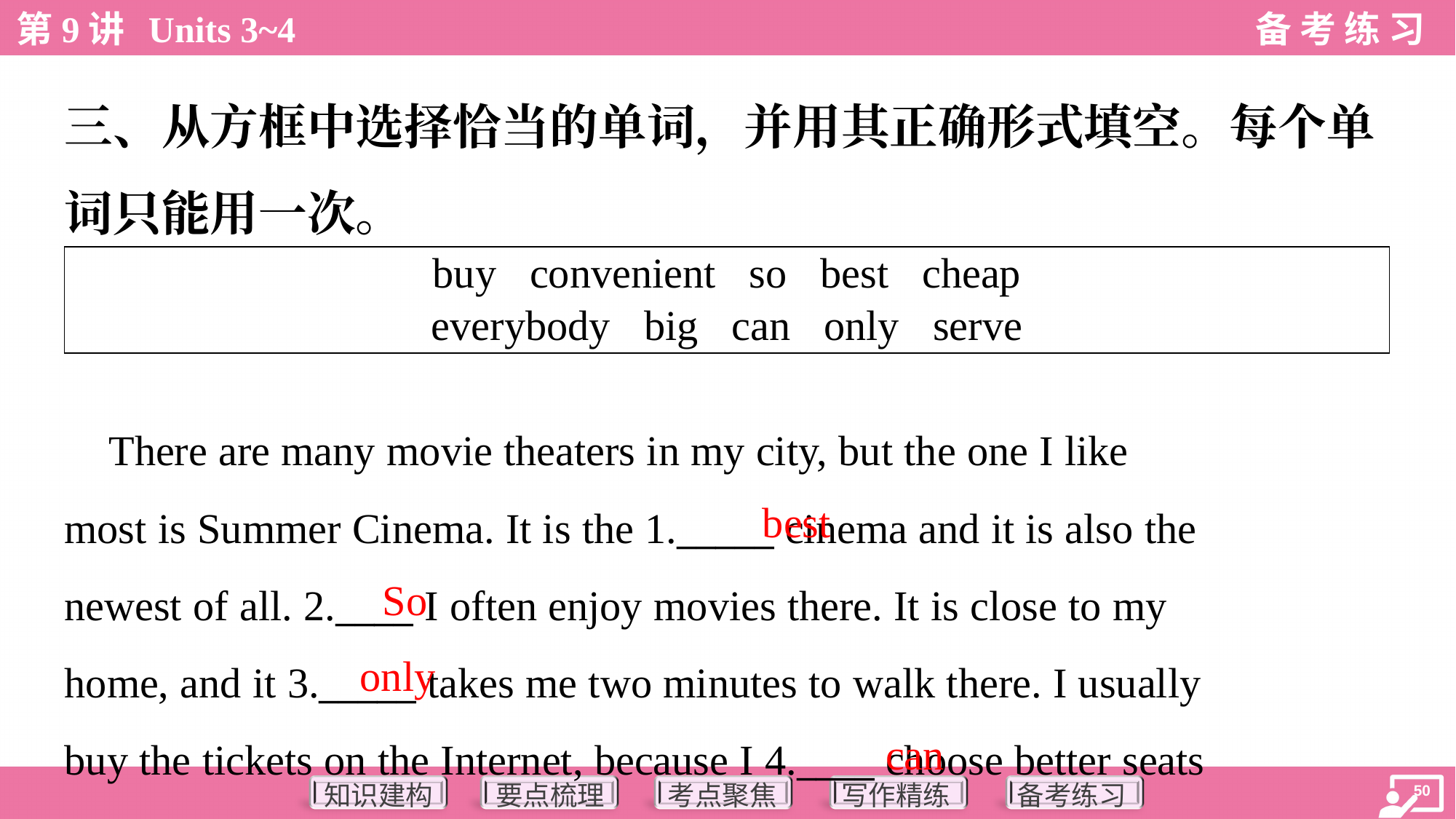

三、从方框中选择恰当的单词，并用其正确形式填空。每个单
词只能用一次。
| buy convenient so best cheap everybody big can only serve |
| --- |
    There are many movie theaters in my city, but the one I like
most is Summer Cinema. It is the 1._____ cinema and it is also the
newest of all. 2.____ I often enjoy movies there. It is close to my
home, and it 3._____ takes me two minutes to walk there. I usually
buy the tickets on the Internet, because I 4.____ choose better seats

best
So
only
can